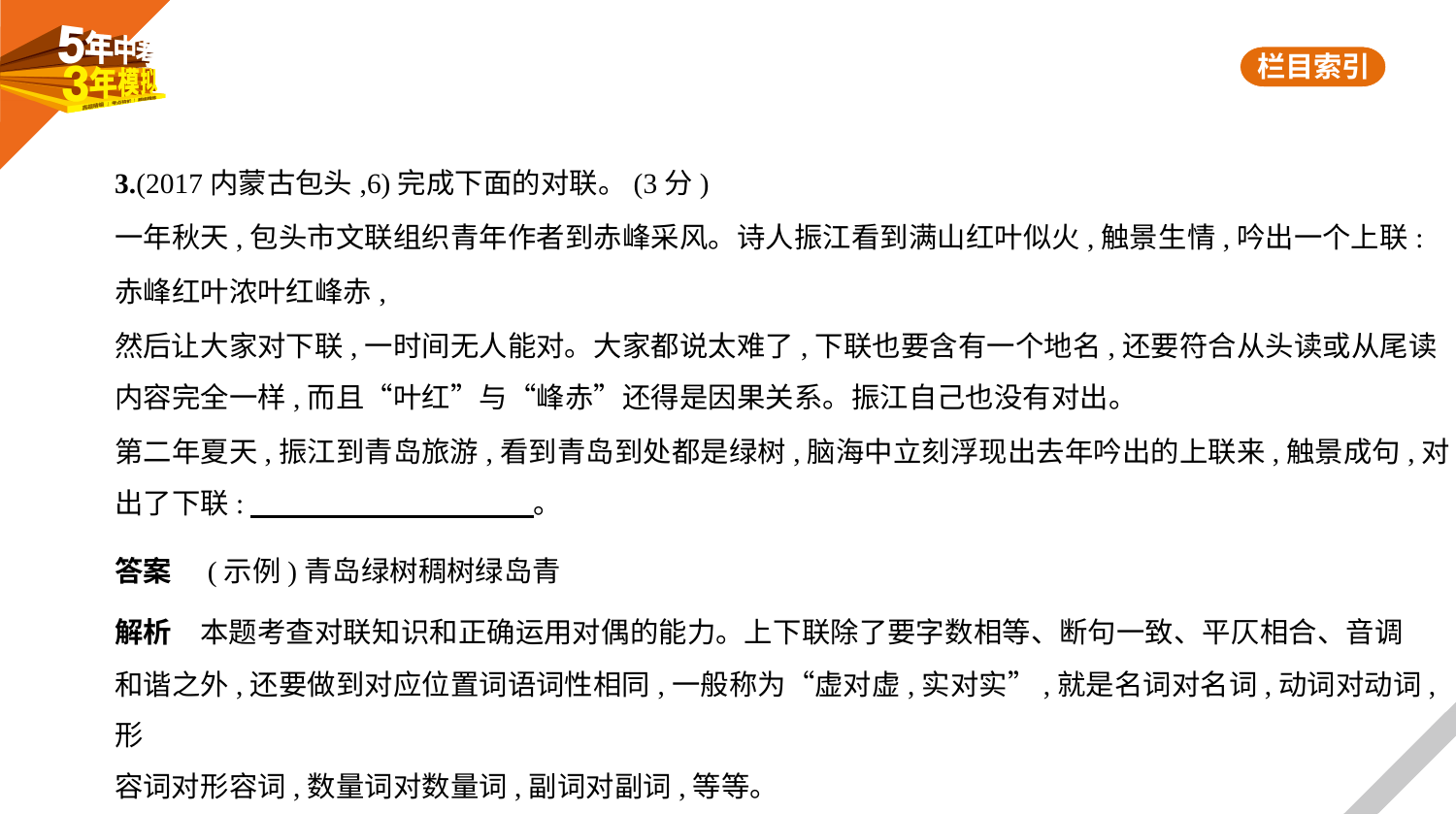

3.(2017内蒙古包头,6)完成下面的对联。(3分)
一年秋天,包头市文联组织青年作者到赤峰采风。诗人振江看到满山红叶似火,触景生情,吟出一个上联:
赤峰红叶浓叶红峰赤,
然后让大家对下联,一时间无人能对。大家都说太难了,下联也要含有一个地名,还要符合从头读或从尾读
内容完全一样,而且“叶红”与“峰赤”还得是因果关系。振江自己也没有对出。
第二年夏天,振江到青岛旅游,看到青岛到处都是绿树,脑海中立刻浮现出去年吟出的上联来,触景成句,对
出了下联:　　　　　　　　　    。
答案　(示例)青岛绿树稠树绿岛青
解析　本题考查对联知识和正确运用对偶的能力。上下联除了要字数相等、断句一致、平仄相合、音调
和谐之外,还要做到对应位置词语词性相同,一般称为“虚对虚,实对实”,就是名词对名词,动词对动词,形
容词对形容词,数量词对数量词,副词对副词,等等。